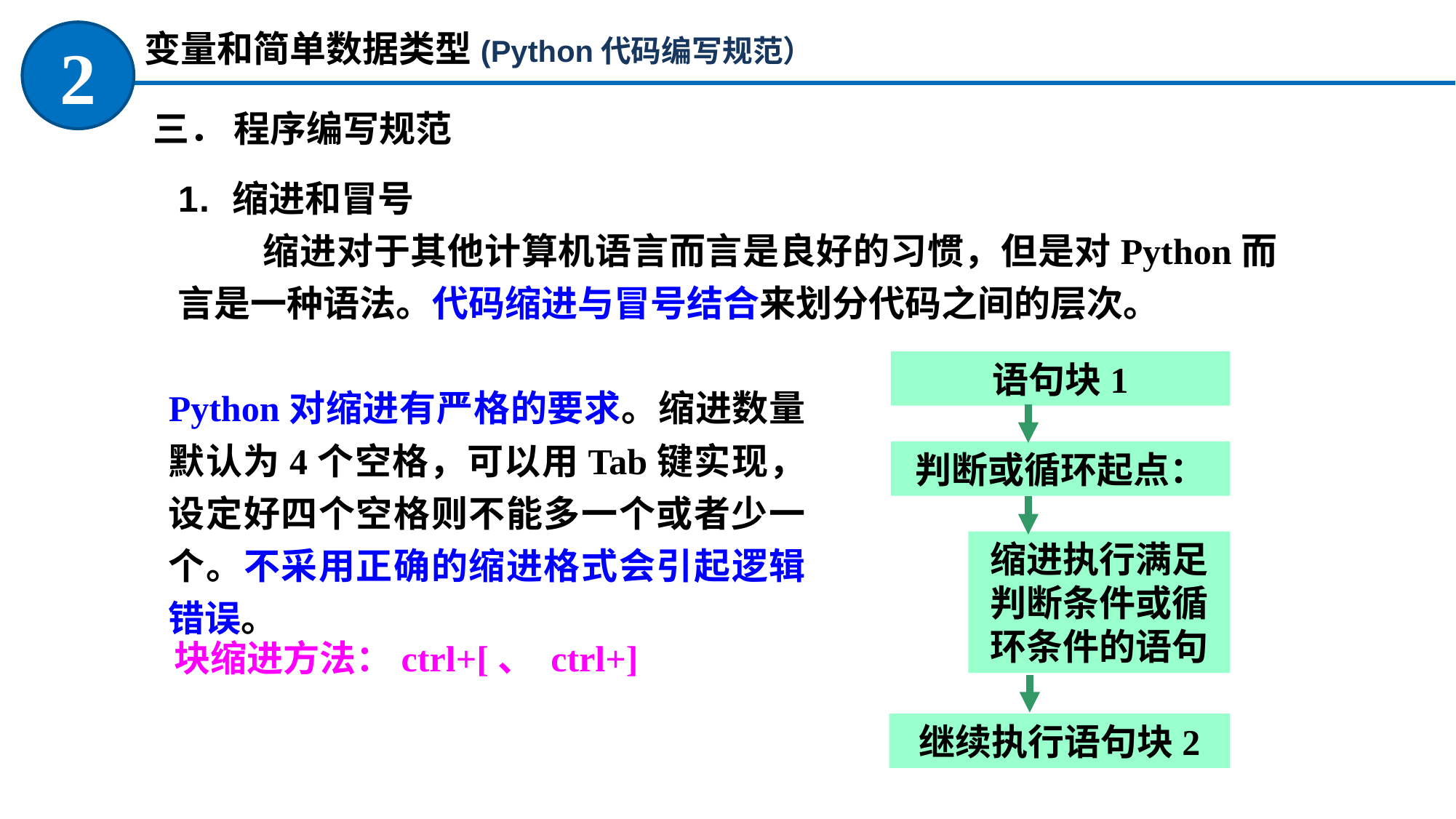

变量和简单数据类型(Python代码编写规范）
2
三． 程序编写规范
缩进和冒号
缩进对于其他计算机语言而言是良好的习惯，但是对Python而言是一种语法。代码缩进与冒号结合来划分代码之间的层次。
语句块1
Python对缩进有严格的要求。缩进数量默认为4个空格，可以用Tab键实现，设定好四个空格则不能多一个或者少一个。不采用正确的缩进格式会引起逻辑错误。
判断或循环起点：
缩进执行满足判断条件或循环条件的语句
块缩进方法：ctrl+[、 ctrl+]
继续执行语句块2